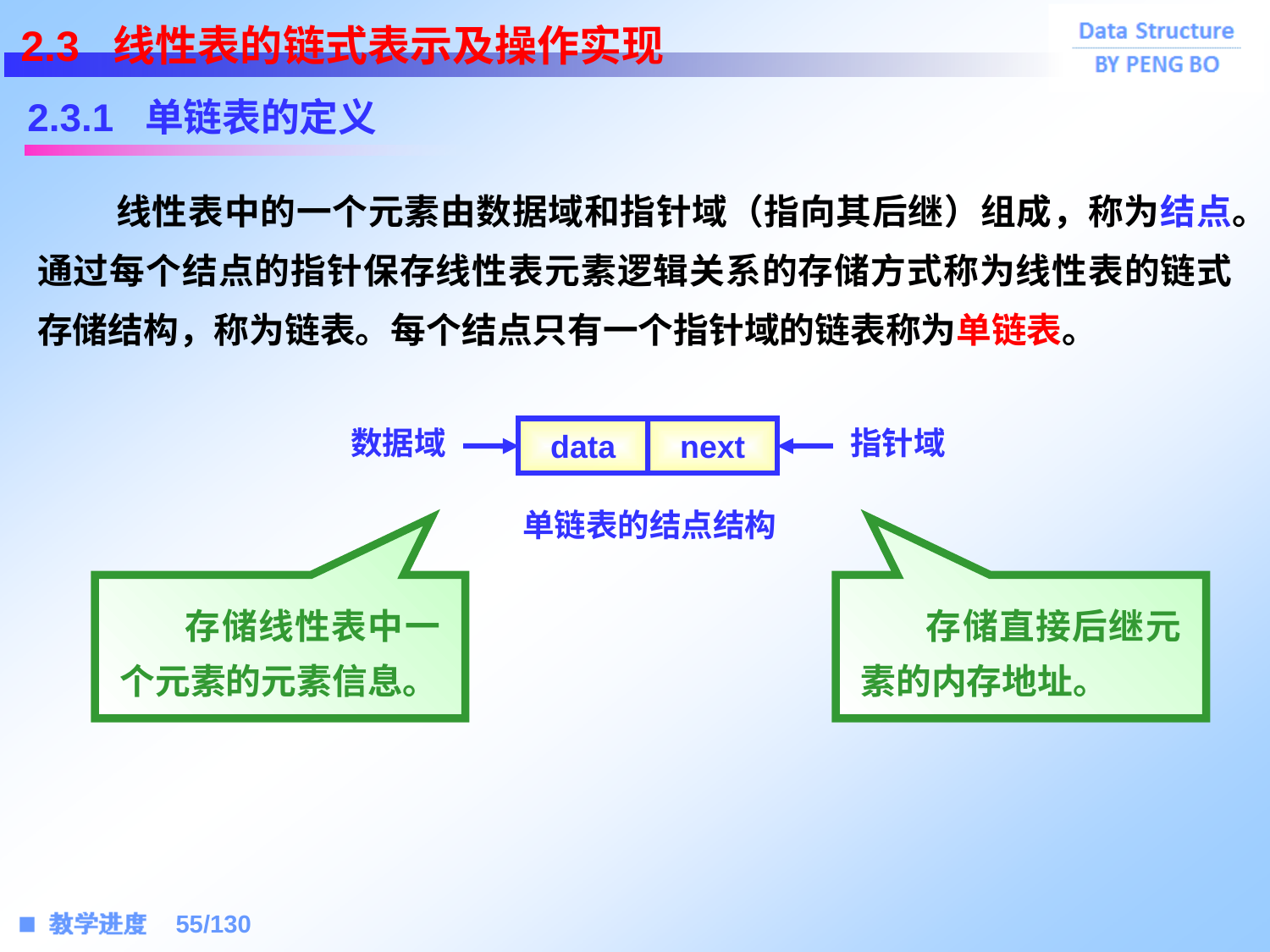

2.3  线性表的链式表示及操作实现

2.3.1  单链表的定义

        线性表中的一个元素由数据域和指针域（指向其后继）组成，称为结点。通过每个结点的指针保存线性表元素逻辑关系的存储方式称为线性表的链式存储结构，称为链表。每个结点只有一个指针域的链表称为单链表。
data
next
数据域
指针域

单链表的结点结构
      存储线性表中一个元素的元素信息。
      存储直接后继元素的内存地址。